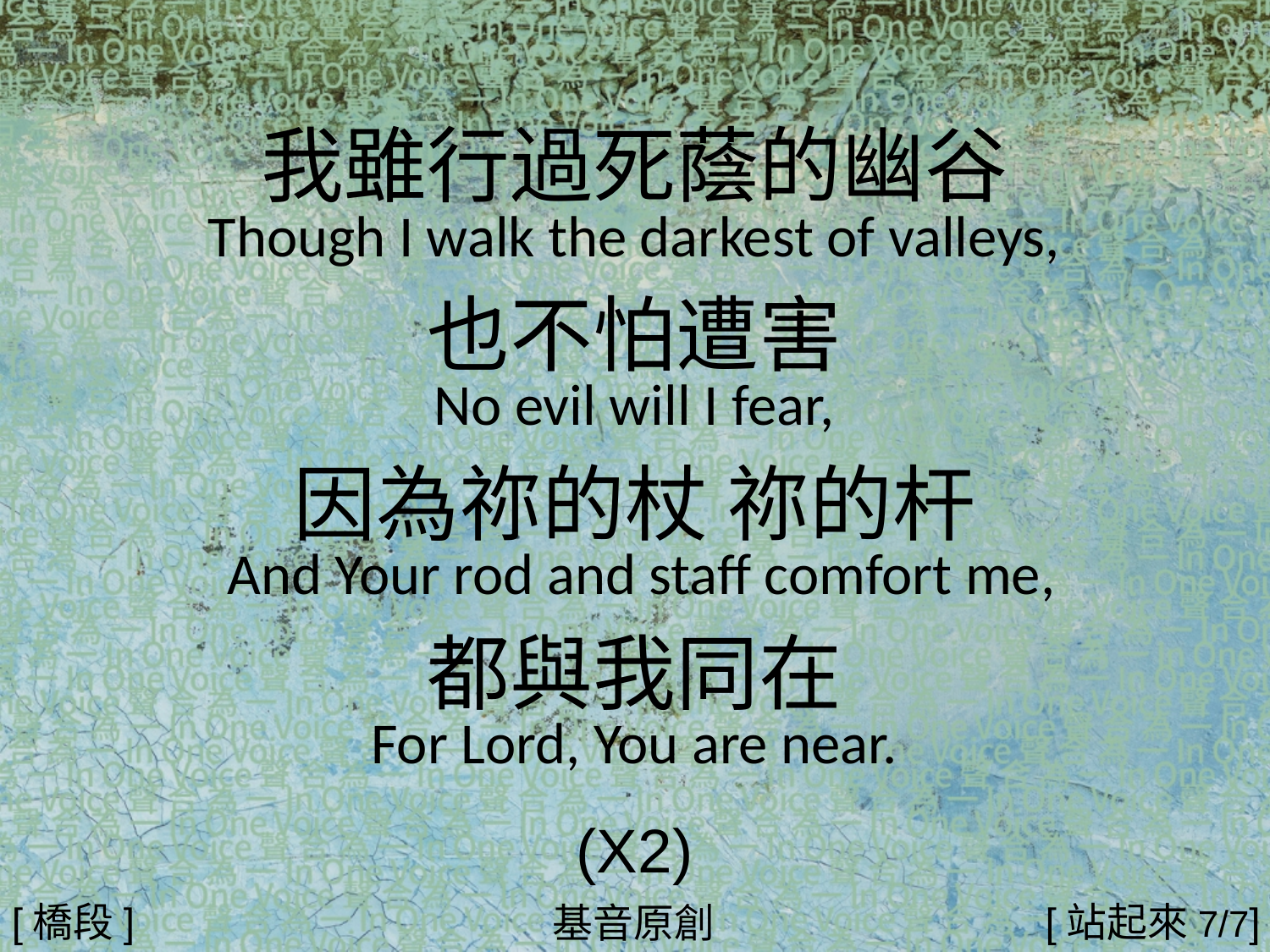

我雖行過死蔭的幽谷
Though I walk the darkest of valleys,

也不怕遭害
No evil will I fear,

因為祢的杖 祢的杆
 And Your rod and staff comfort me,

都與我同在
For Lord, You are near.

(X2)
#

[橋段]
[站起來7/7]
基音原創